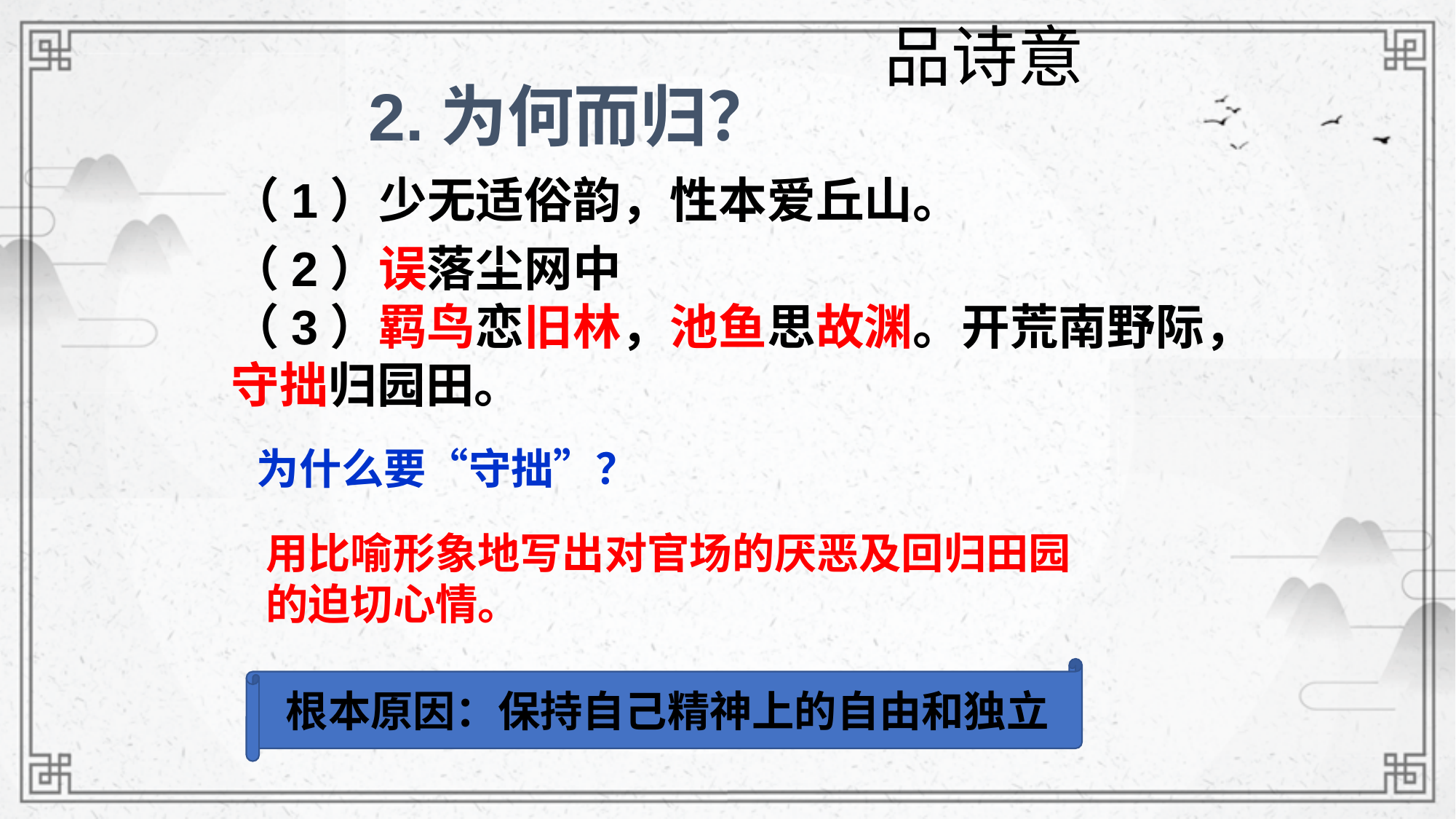

品诗意
2.为何而归？
（1）少无适俗韵，性本爱丘山。
（2）误落尘网中
（3）羁鸟恋旧林，池鱼思故渊。开荒南野际，守拙归园田。
为什么要“守拙”？
用比喻形象地写出对官场的厌恶及回归田园的迫切心情。
根本原因：保持自己精神上的自由和独立